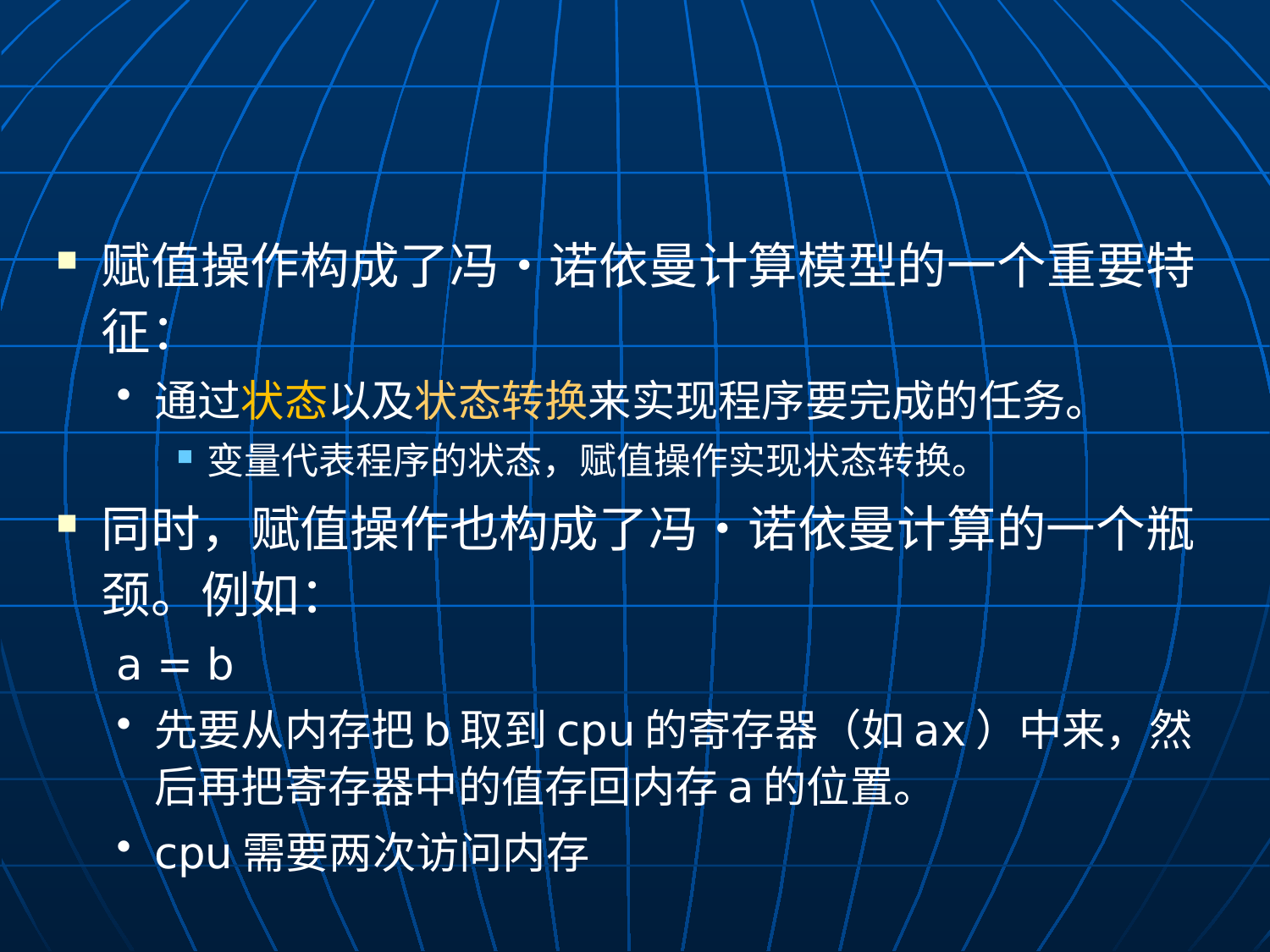

#
赋值操作构成了冯•诺依曼计算模型的一个重要特征：
通过状态以及状态转换来实现程序要完成的任务。
变量代表程序的状态，赋值操作实现状态转换。
同时，赋值操作也构成了冯•诺依曼计算的一个瓶颈。例如：
	a = b
先要从内存把b取到cpu的寄存器（如ax）中来，然后再把寄存器中的值存回内存a的位置。
cpu需要两次访问内存